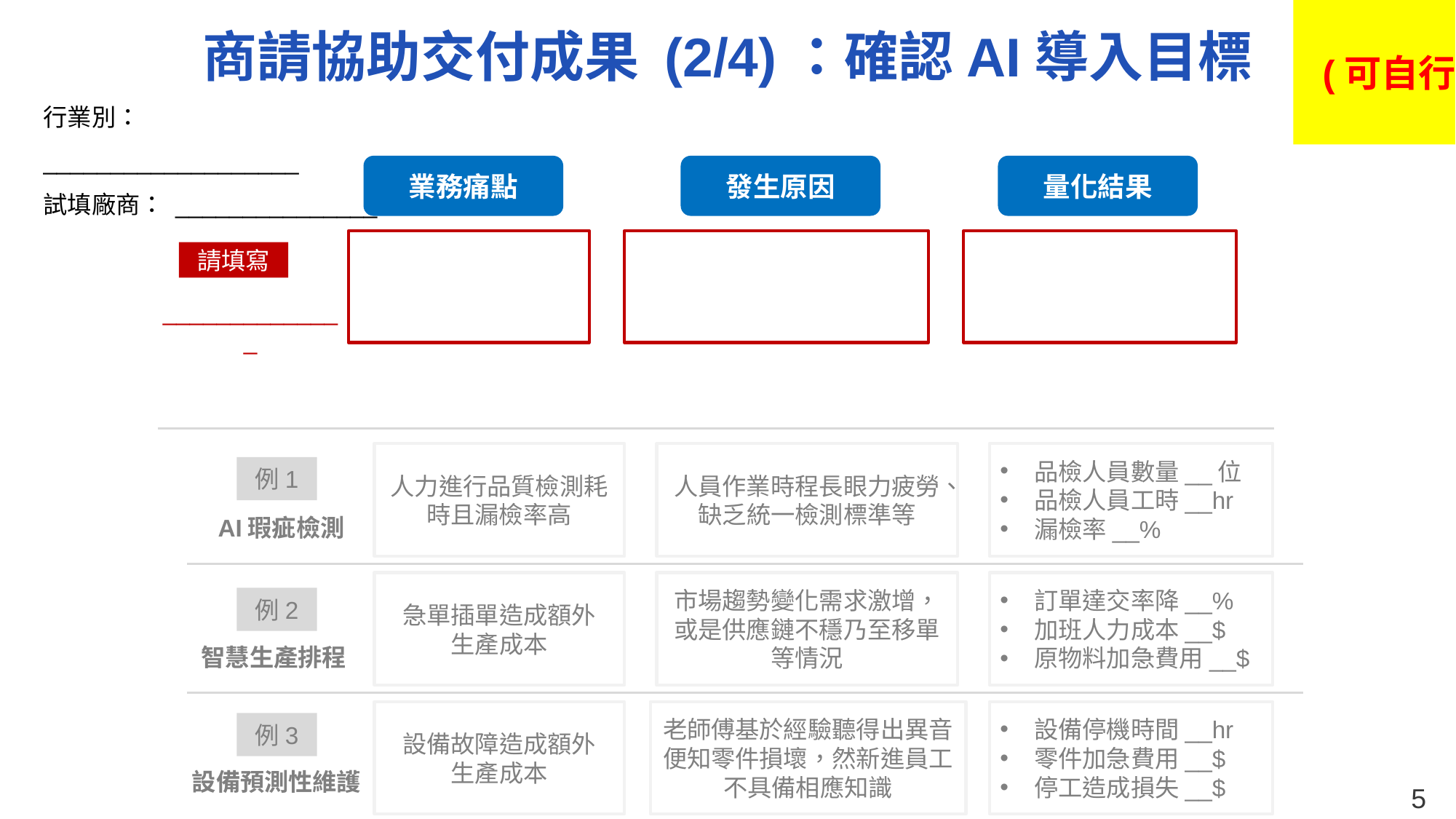

請填寫本頁
(可自行增列,但請勿修改格式)
商請協助交付成果 (2/4)：確認AI導入目標
行業別：___________________
試填廠商： _______________
業務痛點
發生原因
量化結果

請填寫
______________
人力進行品質檢測耗時且漏檢率高
人員作業時程長眼力疲勞、缺乏統一檢測標準等
品檢人員數量__位
品檢人員工時__hr
漏檢率__%
例1
AI瑕疵檢測
急單插單造成額外
生產成本
市場趨勢變化需求激增，或是供應鏈不穩乃至移單等情況
訂單達交率降__%
加班人力成本__$
原物料加急費用__$
例2
智慧生產排程
設備故障造成額外
生產成本
老師傅基於經驗聽得出異音便知零件損壞，然新進員工不具備相應知識
設備停機時間__hr
零件加急費用__$
停工造成損失__$
例3
設備預測性維護
5